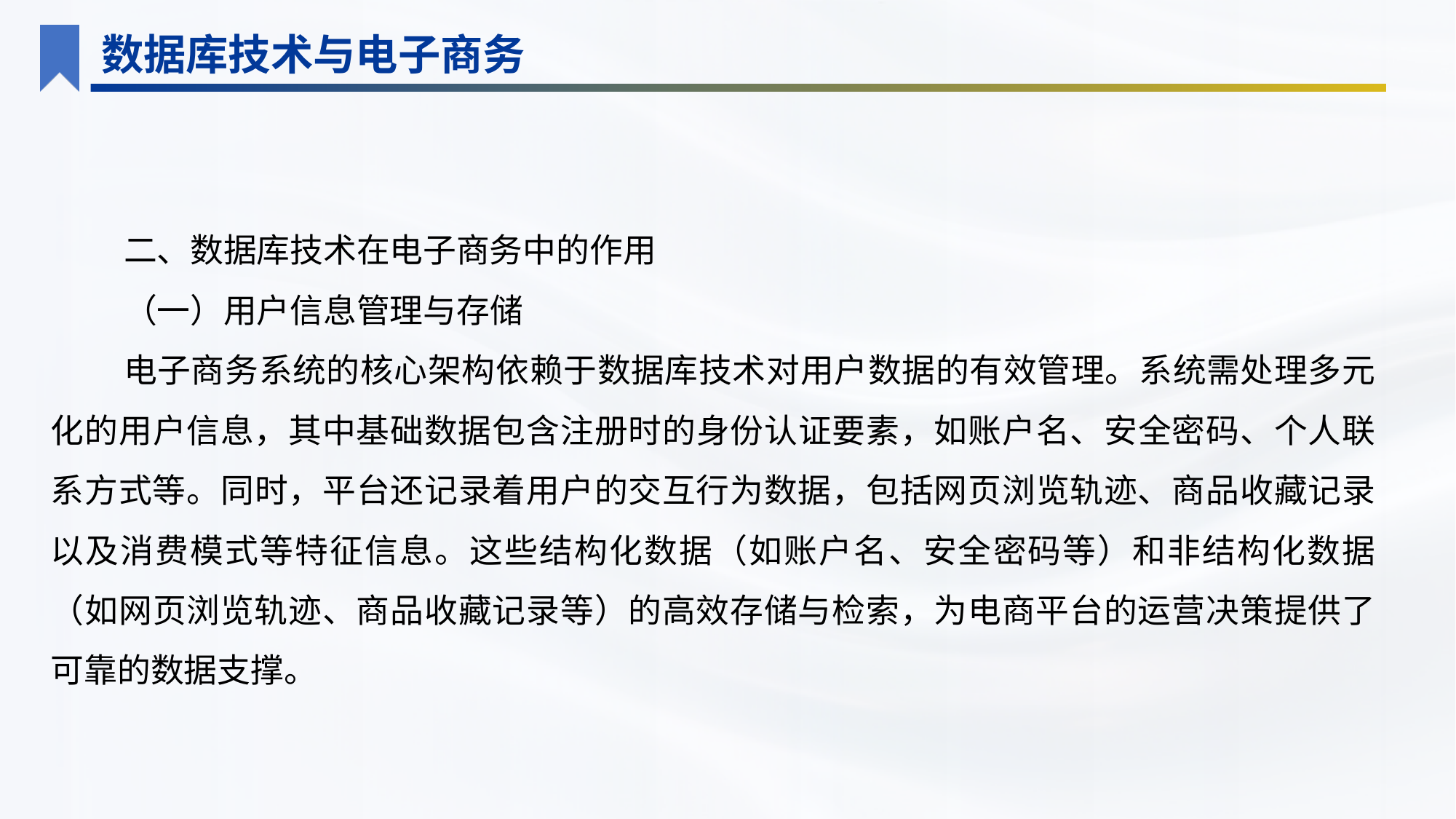

数据库技术与电子商务
二、数据库技术在电子商务中的作用
（一）用户信息管理与存储
电子商务系统的核心架构依赖于数据库技术对用户数据的有效管理。系统需处理多元化的用户信息，其中基础数据包含注册时的身份认证要素，如账户名、安全密码、个人联系方式等。同时，平台还记录着用户的交互行为数据，包括网页浏览轨迹、商品收藏记录以及消费模式等特征信息。这些结构化数据（如账户名、安全密码等）和非结构化数据（如网页浏览轨迹、商品收藏记录等）的高效存储与检索，为电商平台的运营决策提供了可靠的数据支撑。